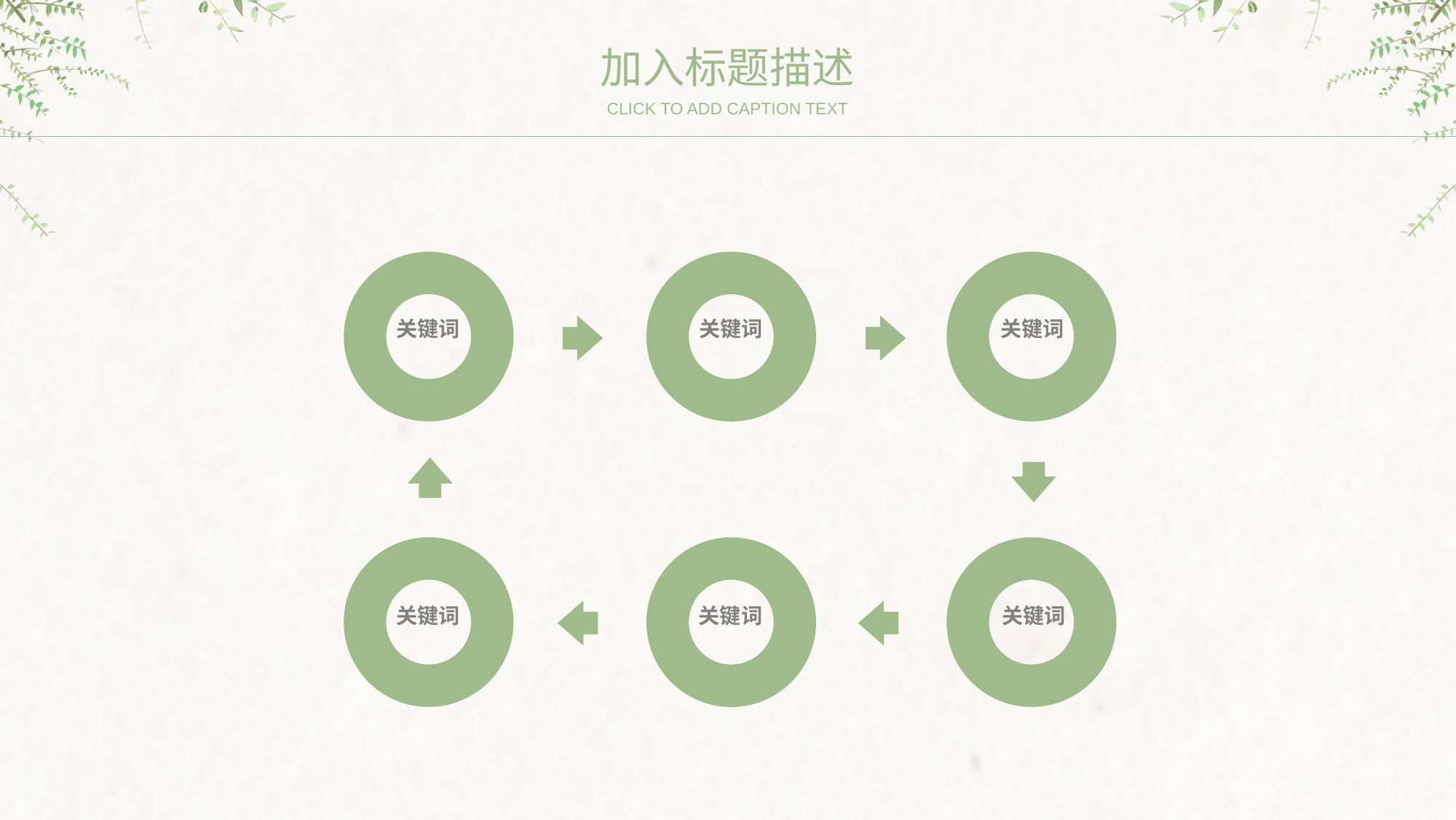

加入标题描述
CLICK TO ADD CAPTION TEXT

关键词
关键词
关键词

关键词
关键词
关键词